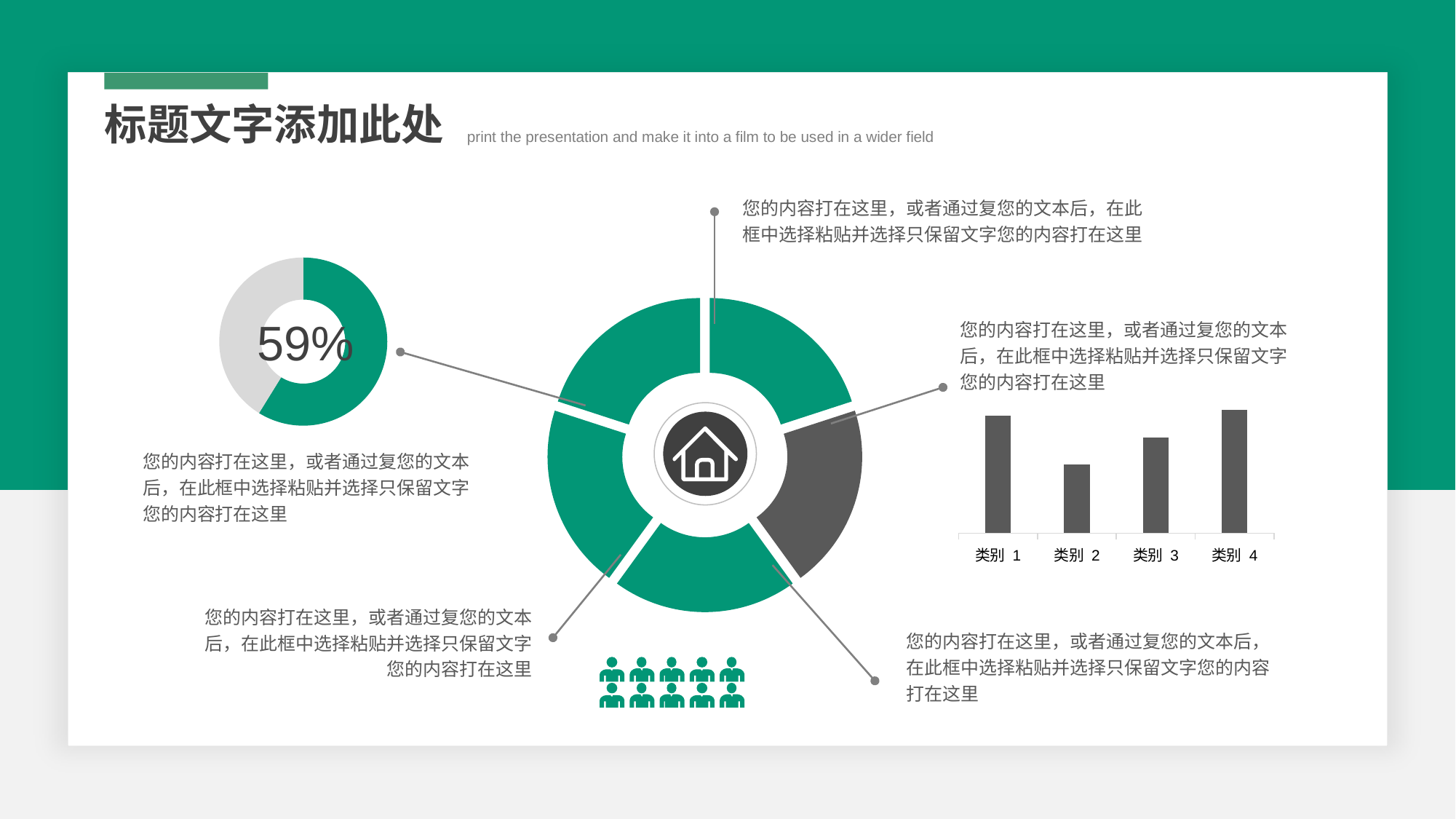

标题文字添加此处
print the presentation and make it into a film to be used in a wider field
您的内容打在这里，或者通过复您的文本后，在此框中选择粘贴并选择只保留文字您的内容打在这里

### Chart

| Category | 销售额 |
|---|---|
| 第一季度 | 100.0 |
| 第二季度 | 70.0 |
59%

### Chart

| Category | 销售额 |
|---|---|
| 第一季度 | 1.0 |
| 第二季度 | 1.0 |
| 第三季度 | 1.0 |
| 第四季度 | 1.0 |
您的内容打在这里，或者通过复您的文本后，在此框中选择粘贴并选择只保留文字您的内容打在这里

### Chart

| Category | 系列 1 |
|---|---|
| 类别 1 | 4.3 |
| 类别 2 | 2.5 |
| 类别 3 | 3.5 |
| 类别 4 | 4.5 |

您的内容打在这里，或者通过复您的文本后，在此框中选择粘贴并选择只保留文字您的内容打在这里
您的内容打在这里，或者通过复您的文本后，在此框中选择粘贴并选择只保留文字您的内容打在这里
您的内容打在这里，或者通过复您的文本后，在此框中选择粘贴并选择只保留文字您的内容打在这里